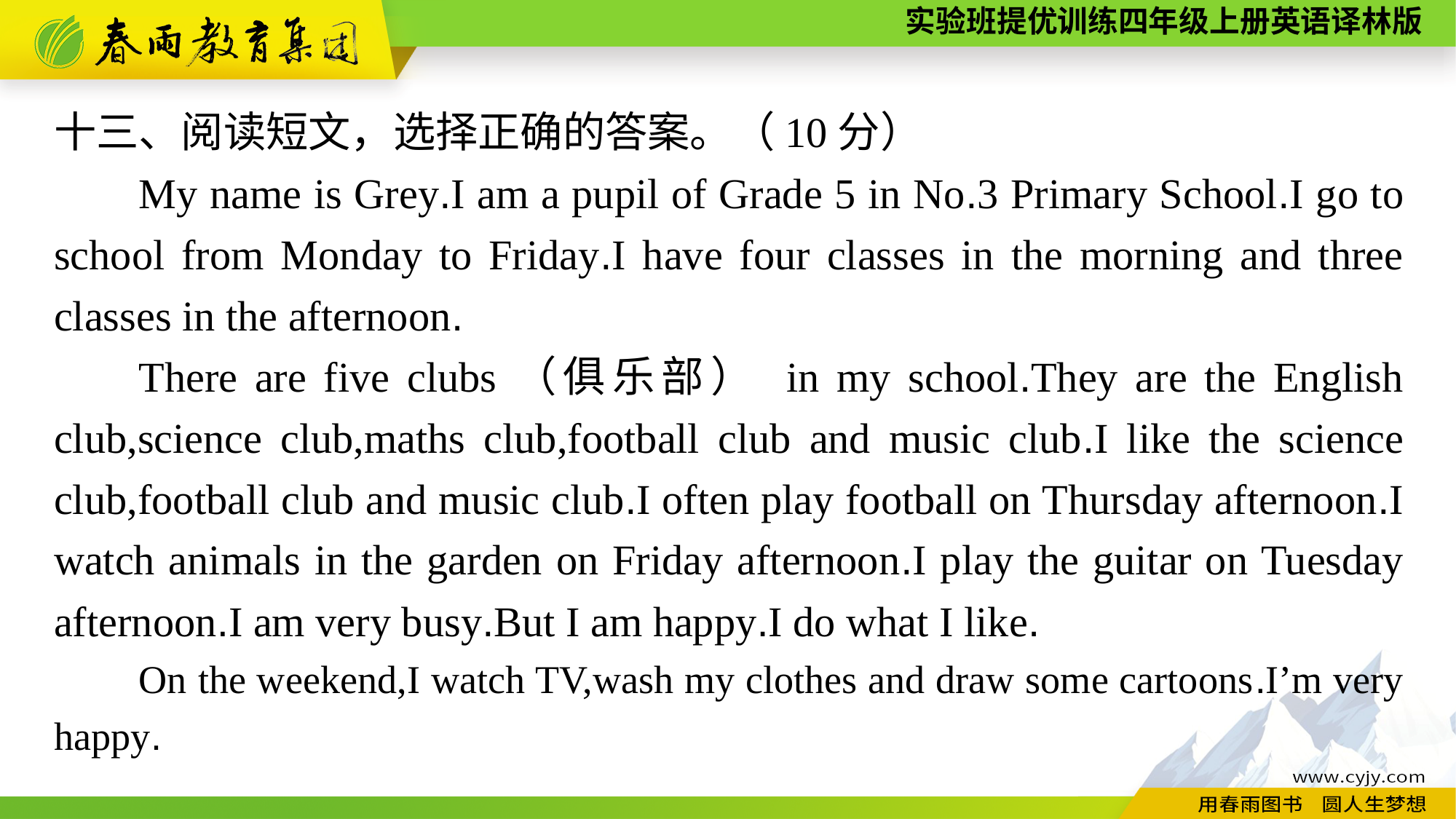

十三、阅读短文，选择正确的答案。（10分）
My name is Grey.I am a pupil of Grade 5 in No.3 Primary School.I go to school from Monday to Friday.I have four classes in the morning and three classes in the afternoon.
There are five clubs（俱乐部） in my school.They are the English club,science club,maths club,football club and music club.I like the science club,football club and music club.I often play football on Thursday afternoon.I watch animals in the garden on Friday afternoon.I play the guitar on Tuesday afternoon.I am very busy.But I am happy.I do what I like.
On the weekend,I watch TV,wash my clothes and draw some cartoons.I’m very happy.